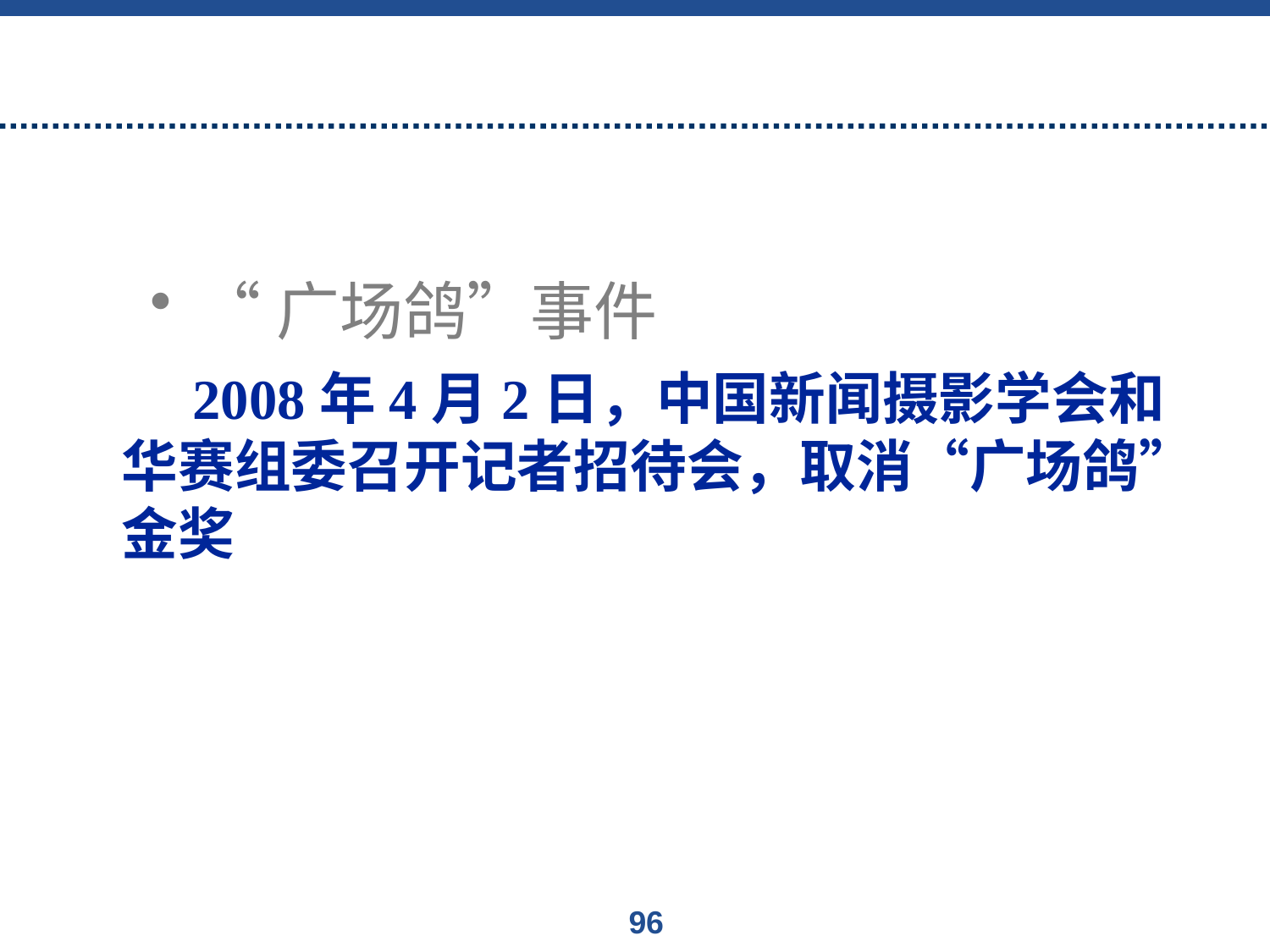

“广场鸽”事件

     2008年4月2日，中国新闻摄影学会和华赛组委召开记者招待会，取消“广场鸽”金奖
96